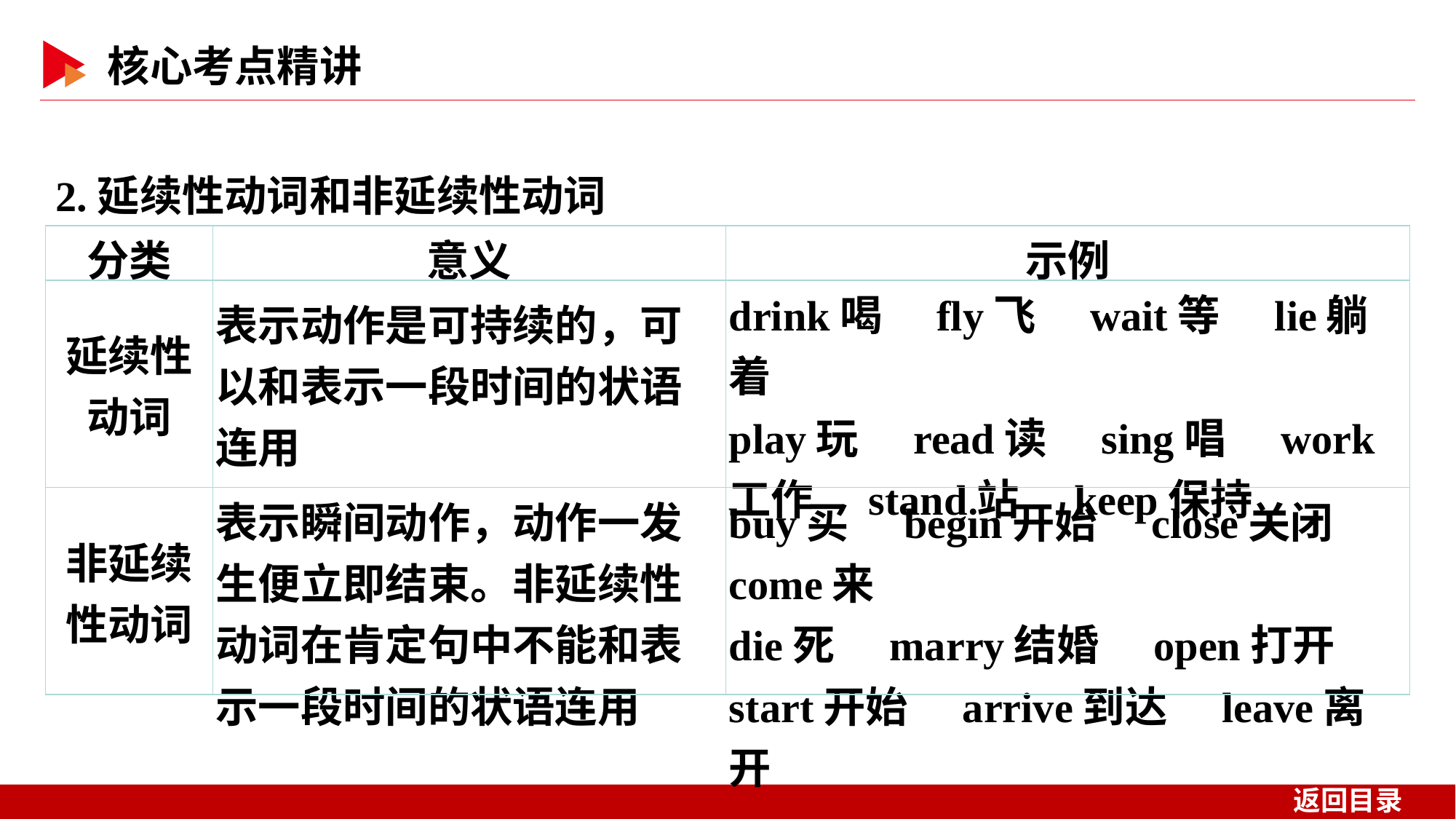

2.延续性动词和非延续性动词
| 分类 | 意义 | 示例 |
| --- | --- | --- |
| 延续性 动词 | 表示动作是可持续的，可以和表示一段时间的状语连用 | drink喝　fly飞　wait等　lie躺着 play玩　read读　sing唱　work工作　stand站　keep保持 |
| 非延续 性动词 | 表示瞬间动作，动作一发生便立即结束。非延续性动词在肯定句中不能和表示一段时间的状语连用 | buy买　begin开始　close关闭　come来 die死　marry结婚　open打开 start开始　arrive到达　leave离开 |